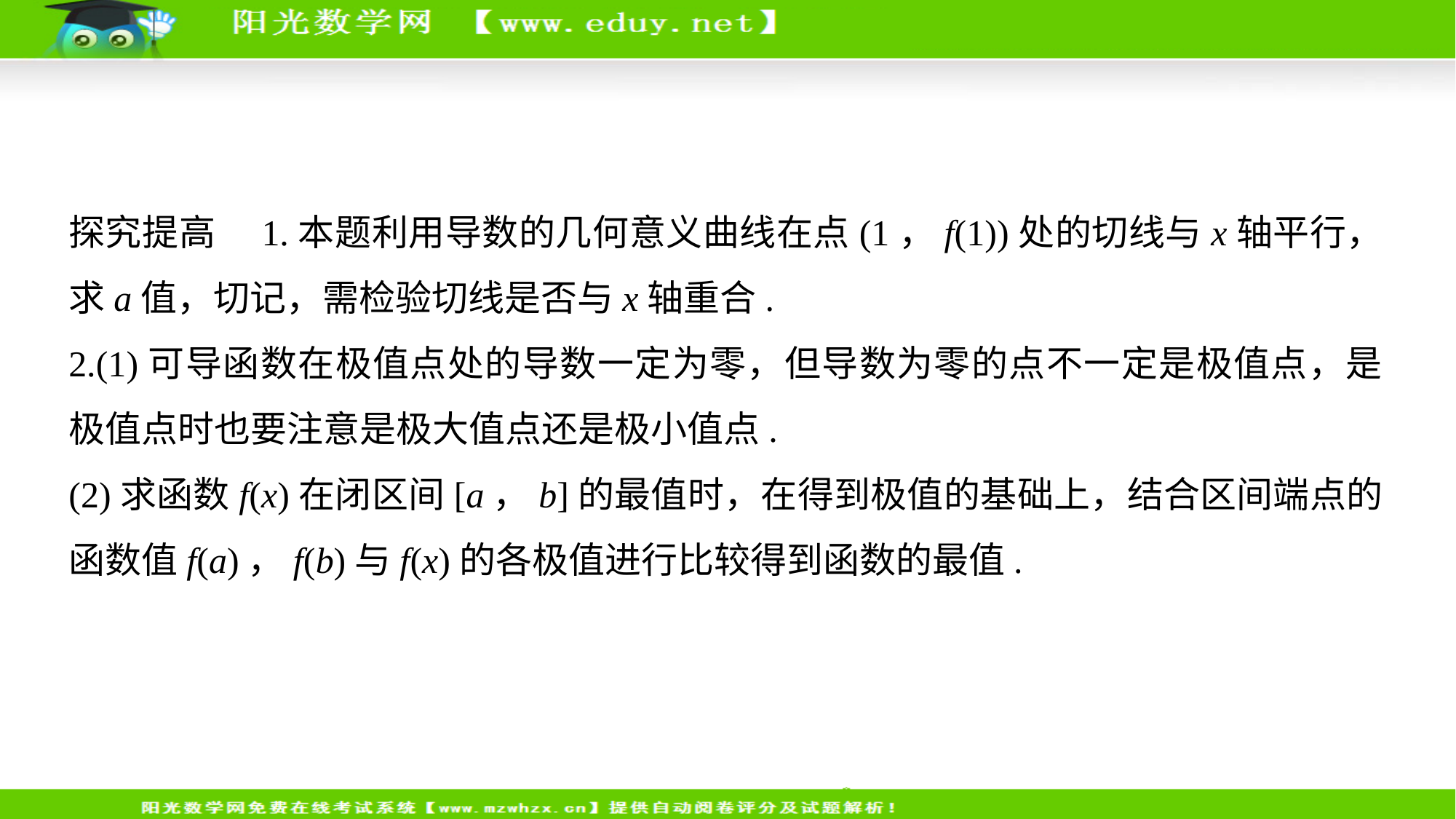

探究提高　1.本题利用导数的几何意义曲线在点(1，f(1))处的切线与x轴平行，求a值，切记，需检验切线是否与x轴重合.
2.(1)可导函数在极值点处的导数一定为零，但导数为零的点不一定是极值点，是极值点时也要注意是极大值点还是极小值点.
(2)求函数f(x)在闭区间[a，b]的最值时，在得到极值的基础上，结合区间端点的函数值f(a)，f(b)与f(x)的各极值进行比较得到函数的最值.